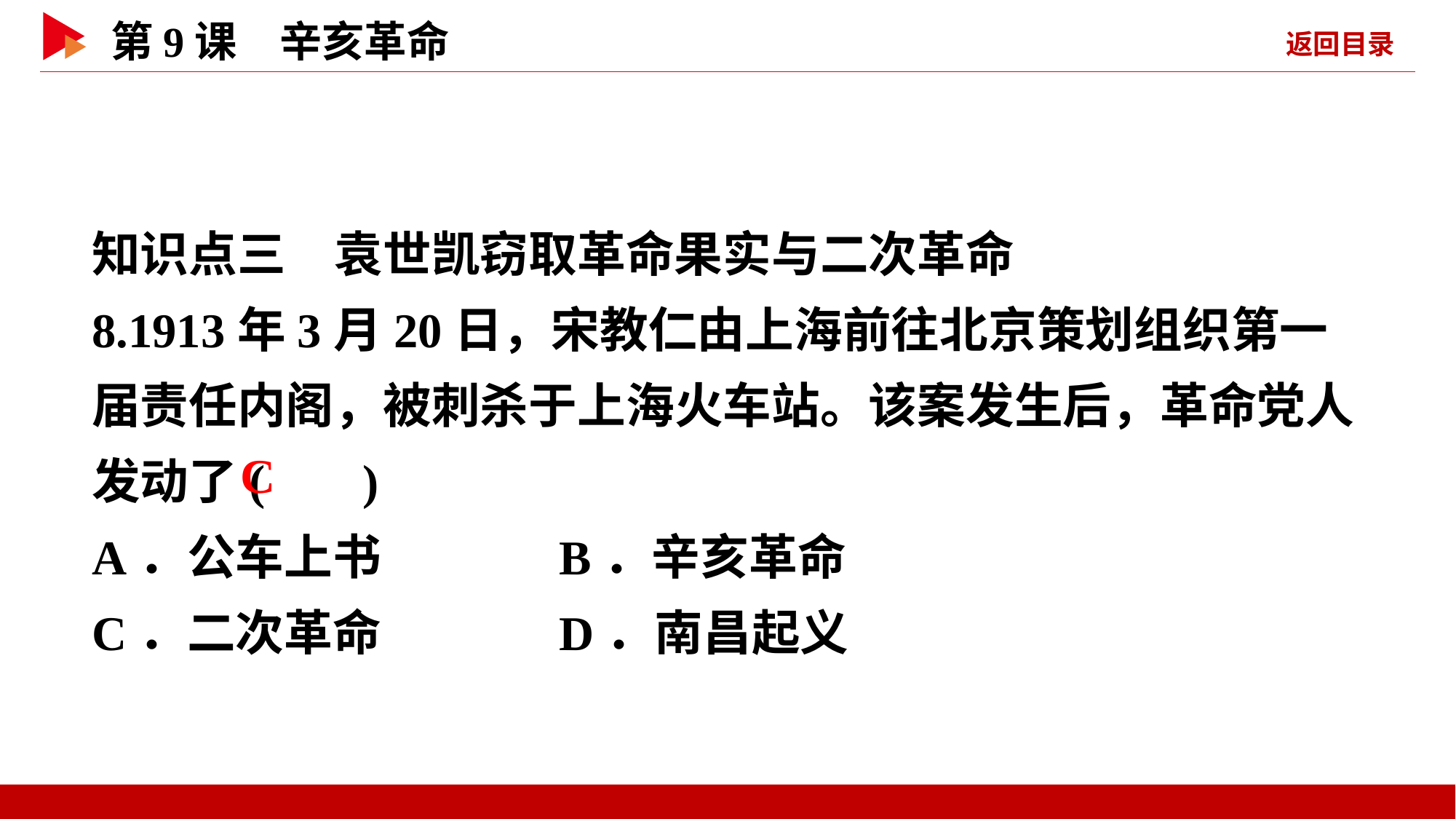

知识点三　袁世凯窃取革命果实与二次革命
8.1913年3月20日，宋教仁由上海前往北京策划组织第一届责任内阁，被刺杀于上海火车站。该案发生后，革命党人发动了(        )
A．公车上书               B．辛亥革命
C．二次革命               D．南昌起义
   C